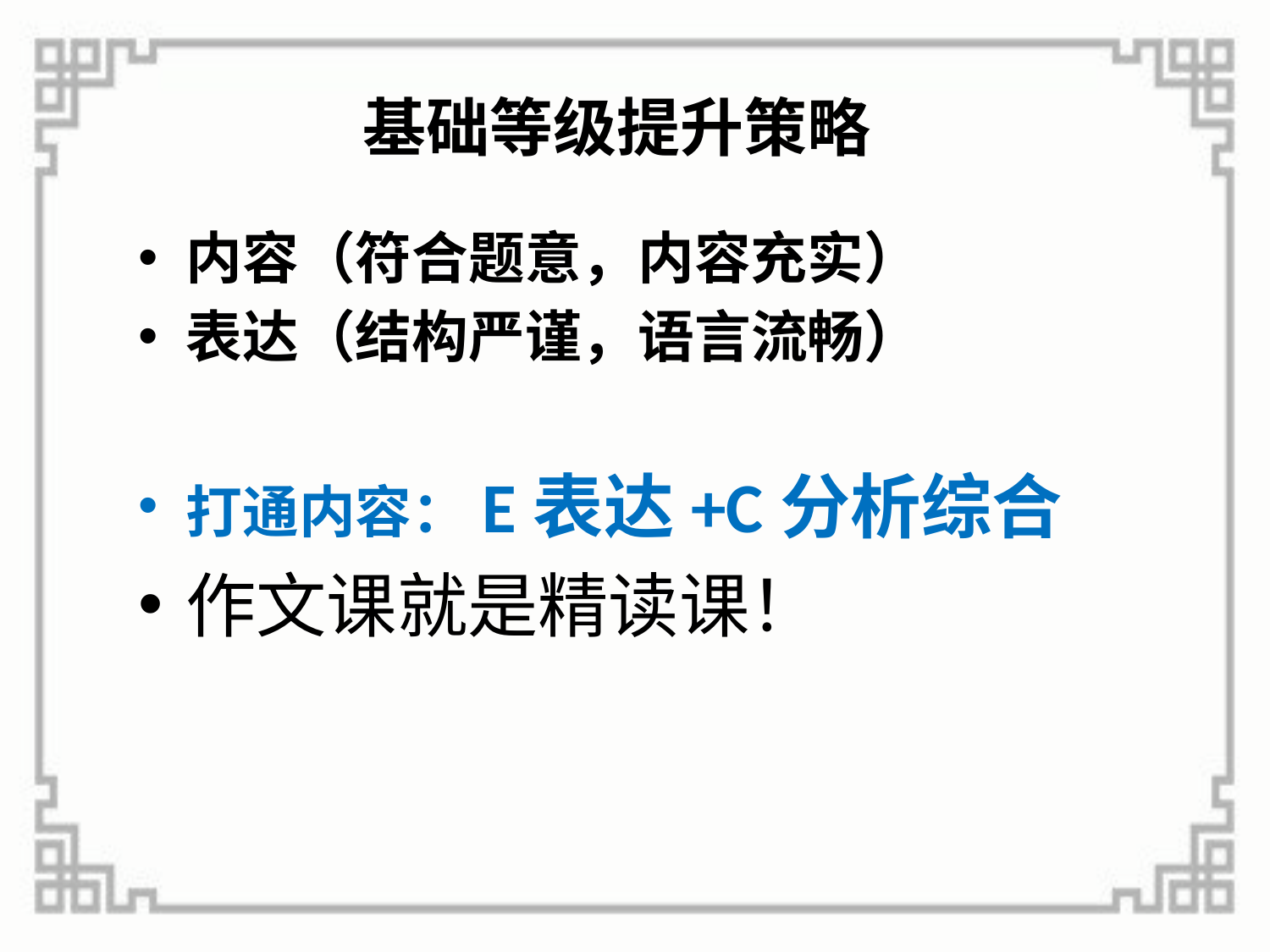

# 基础等级提升策略
内容（符合题意，内容充实）
表达（结构严谨，语言流畅）

打通内容：E表达+C分析综合
作文课就是精读课！